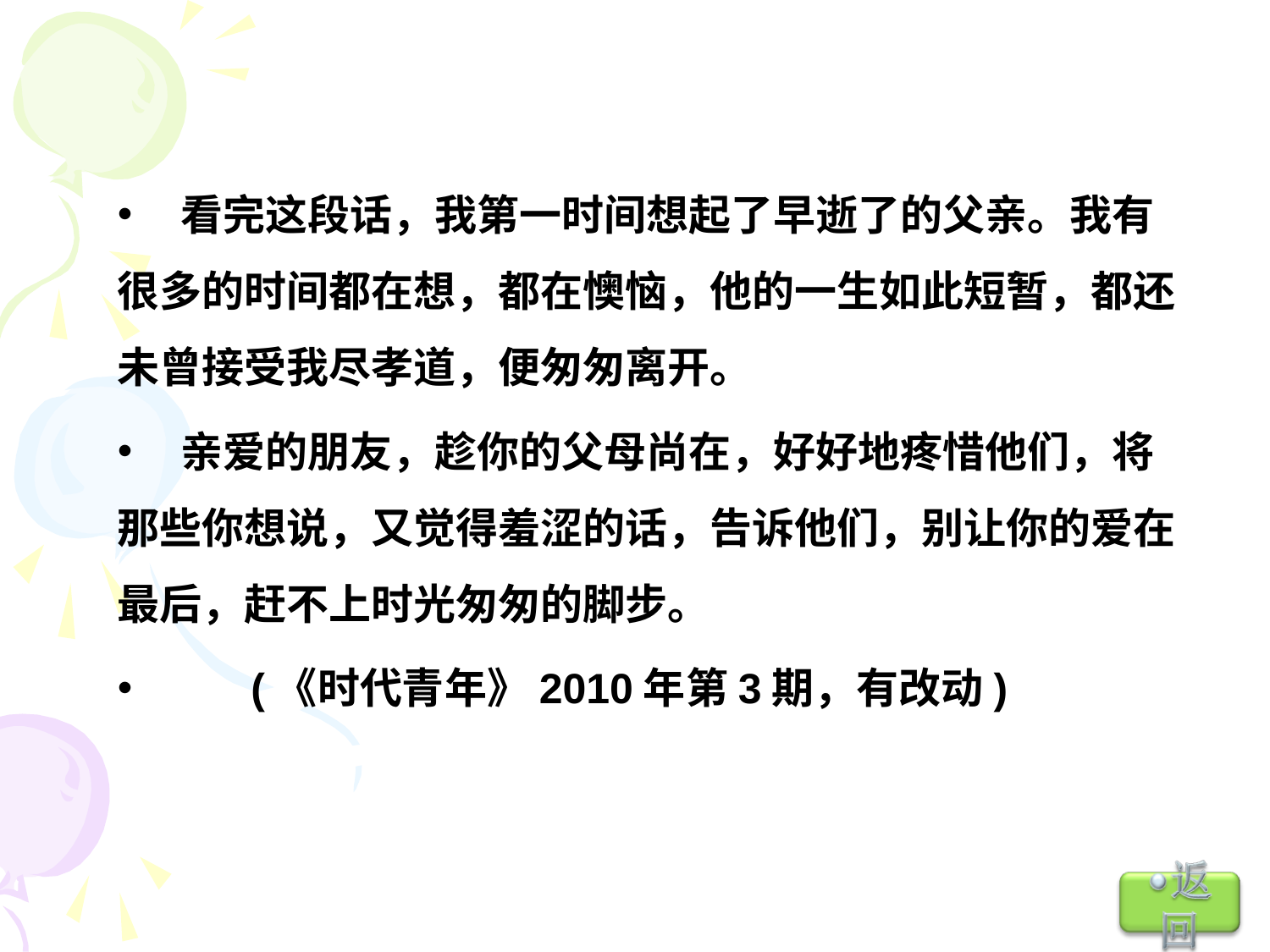

看完这段话，我第一时间想起了早逝了的父亲。我有很多的时间都在想，都在懊恼，他的一生如此短暂，都还未曾接受我尽孝道，便匆匆离开。
    亲爱的朋友，趁你的父母尚在，好好地疼惜他们，将那些你想说，又觉得羞涩的话，告诉他们，别让你的爱在最后，赶不上时光匆匆的脚步。
          (《时代青年》2010年第3期，有改动)